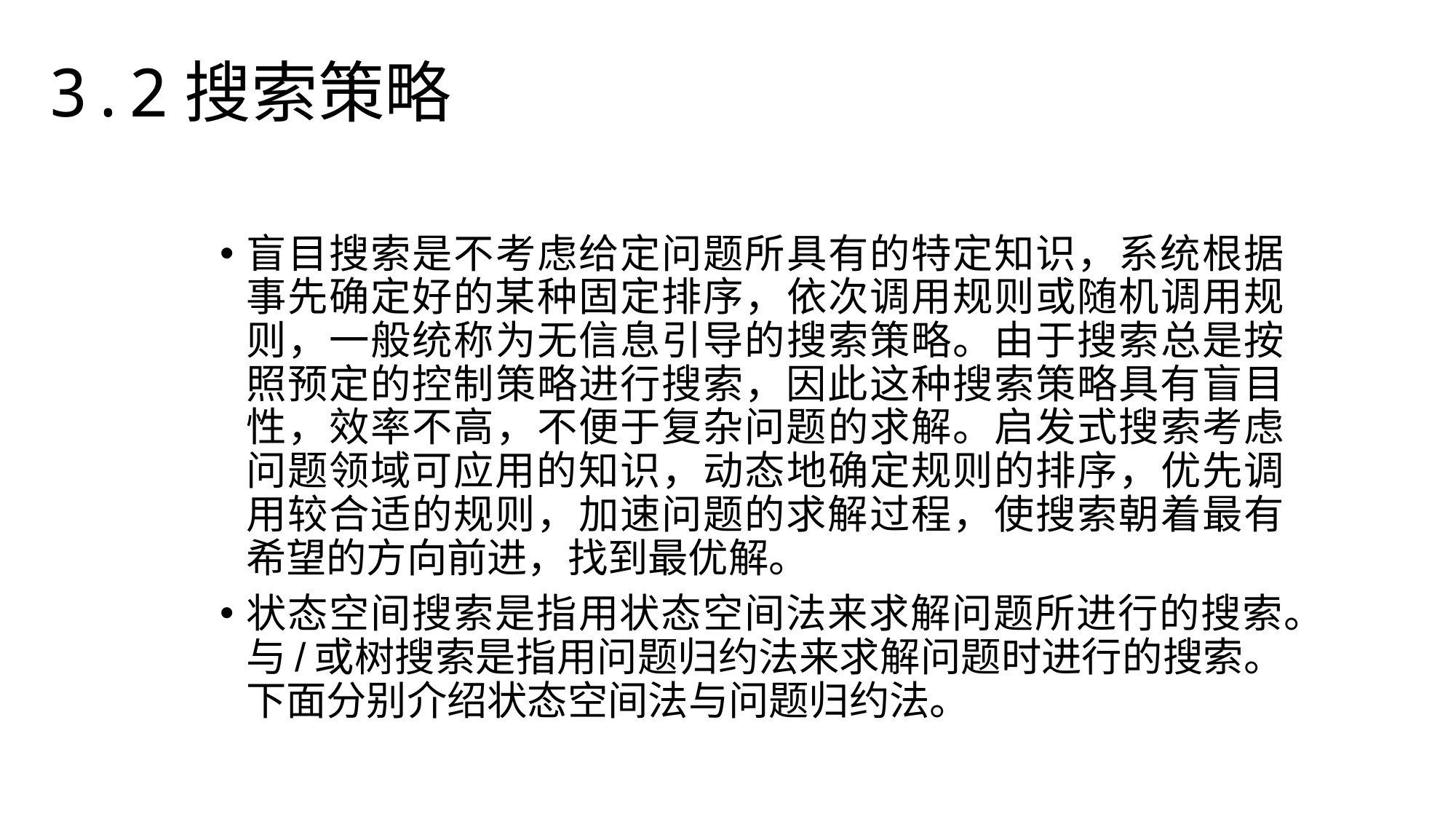

3.2搜索策略
盲目搜索是不考虑给定问题所具有的特定知识，系统根据事先确定好的某种固定排序，依次调用规则或随机调用规则，一般统称为无信息引导的搜索策略。由于搜索总是按照预定的控制策略进行搜索，因此这种搜索策略具有盲目性，效率不高，不便于复杂问题的求解。启发式搜索考虑问题领域可应用的知识，动态地确定规则的排序，优先调用较合适的规则，加速问题的求解过程，使搜索朝着最有希望的方向前进，找到最优解。
状态空间搜索是指用状态空间法来求解问题所进行的搜索。与/或树搜索是指用问题归约法来求解问题时进行的搜索。下面分别介绍状态空间法与问题归约法。